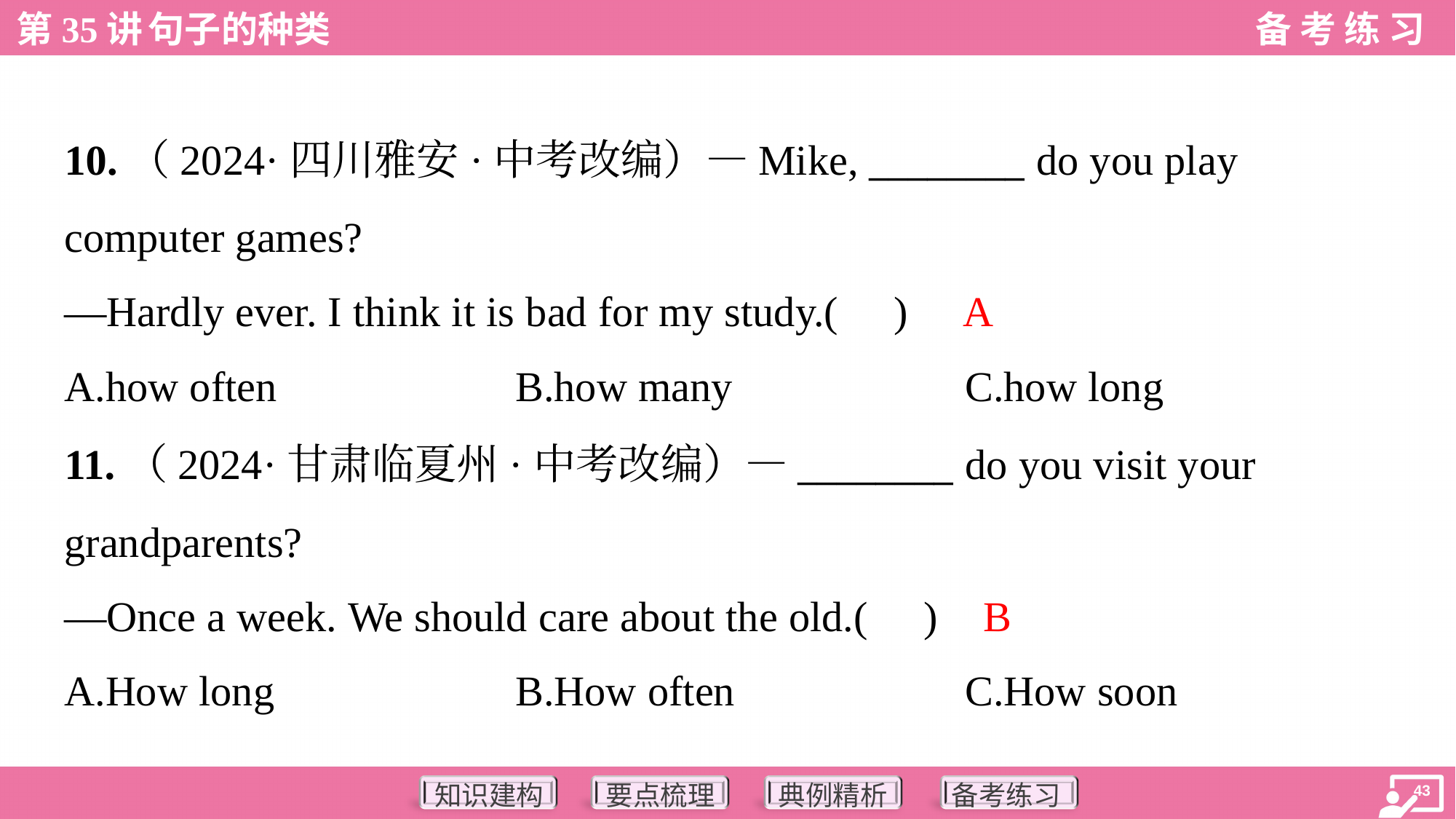

10.（2024·四川雅安·中考改编）—Mike, ________ do you play
computer games?
—Hardly ever. I think it is bad for my study.(     )
A
A.how often	B.how many	C.how long
11.（2024·甘肃临夏州·中考改编）—________ do you visit your
grandparents?
—Once a week. We should care about the old.(     )
B
A.How long	B.How often	C.How soon